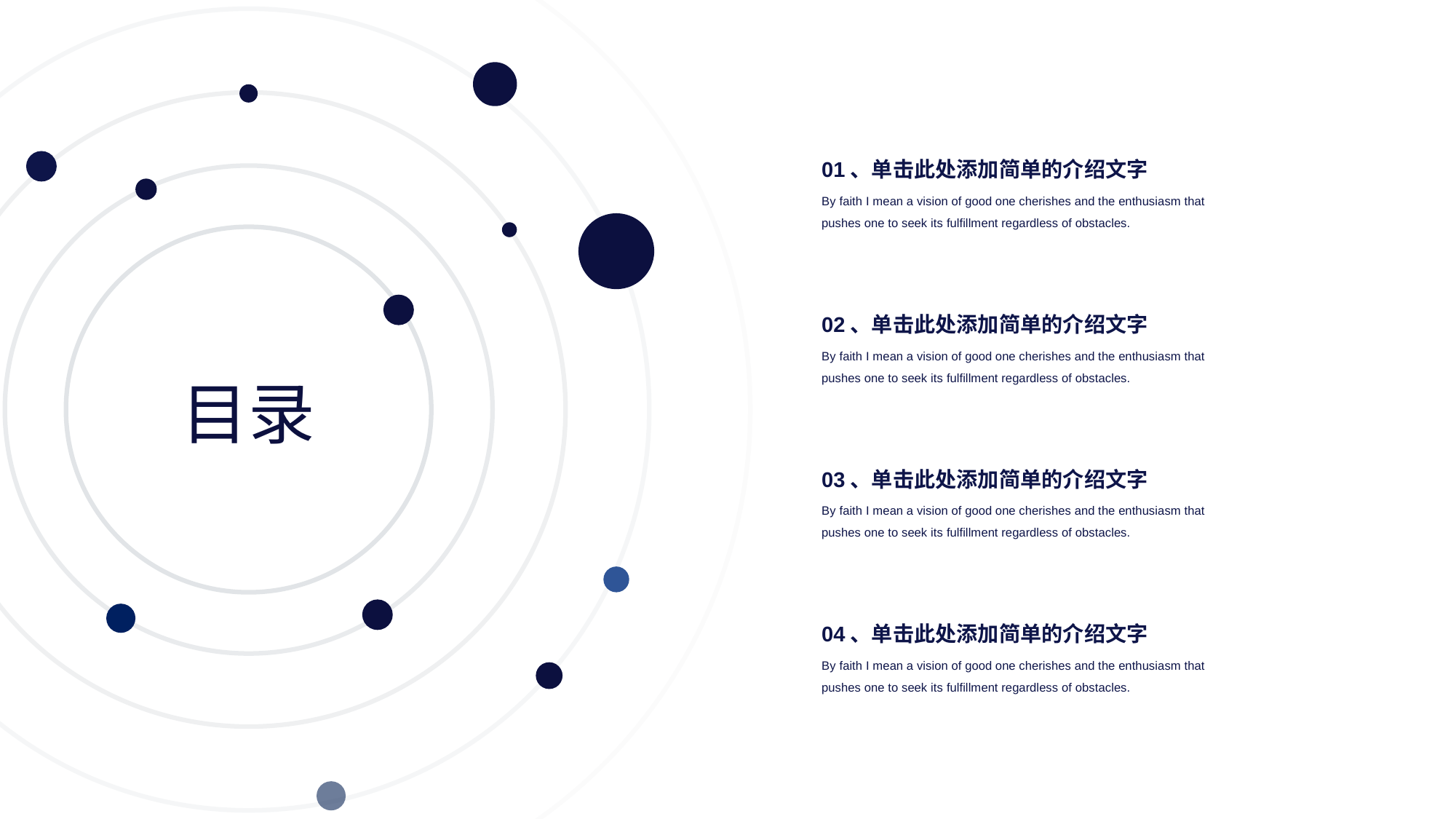

01、单击此处添加简单的介绍文字
By faith I mean a vision of good one cherishes and the enthusiasm that pushes one to seek its fulfillment regardless of obstacles.

02、单击此处添加简单的介绍文字
By faith I mean a vision of good one cherishes and the enthusiasm that pushes one to seek its fulfillment regardless of obstacles.
目录
03、单击此处添加简单的介绍文字
By faith I mean a vision of good one cherishes and the enthusiasm that pushes one to seek its fulfillment regardless of obstacles.

04、单击此处添加简单的介绍文字
By faith I mean a vision of good one cherishes and the enthusiasm that pushes one to seek its fulfillment regardless of obstacles.